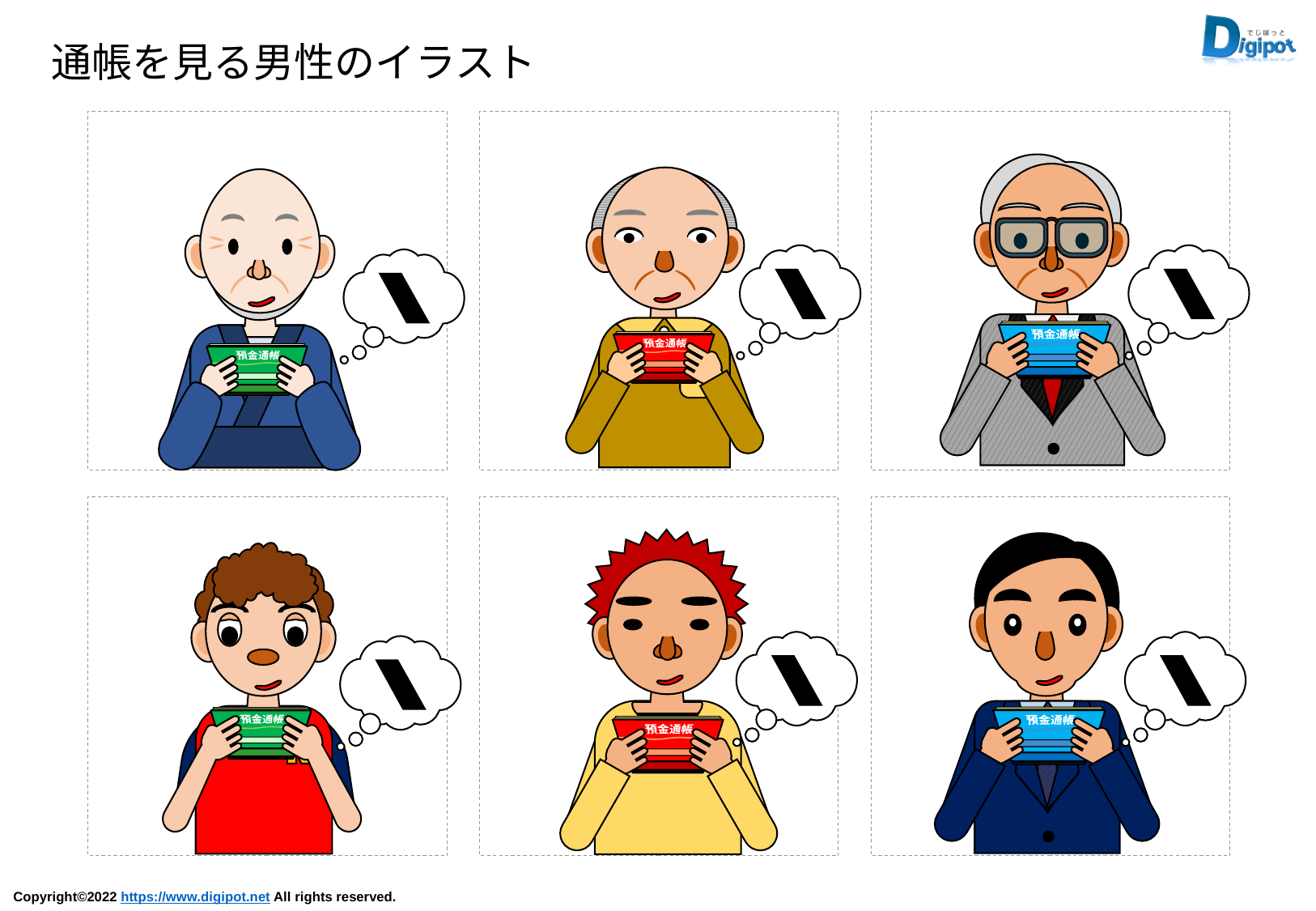

通帳を見る男性のイラスト

預金通帳

〇〇〇銀行

\

預金通帳

〇〇〇銀行

\

預金通帳

〇〇〇銀行

\

預金通帳

〇〇〇銀行

\

預金通帳

〇〇〇銀行

\

預金通帳

〇〇〇銀行

\